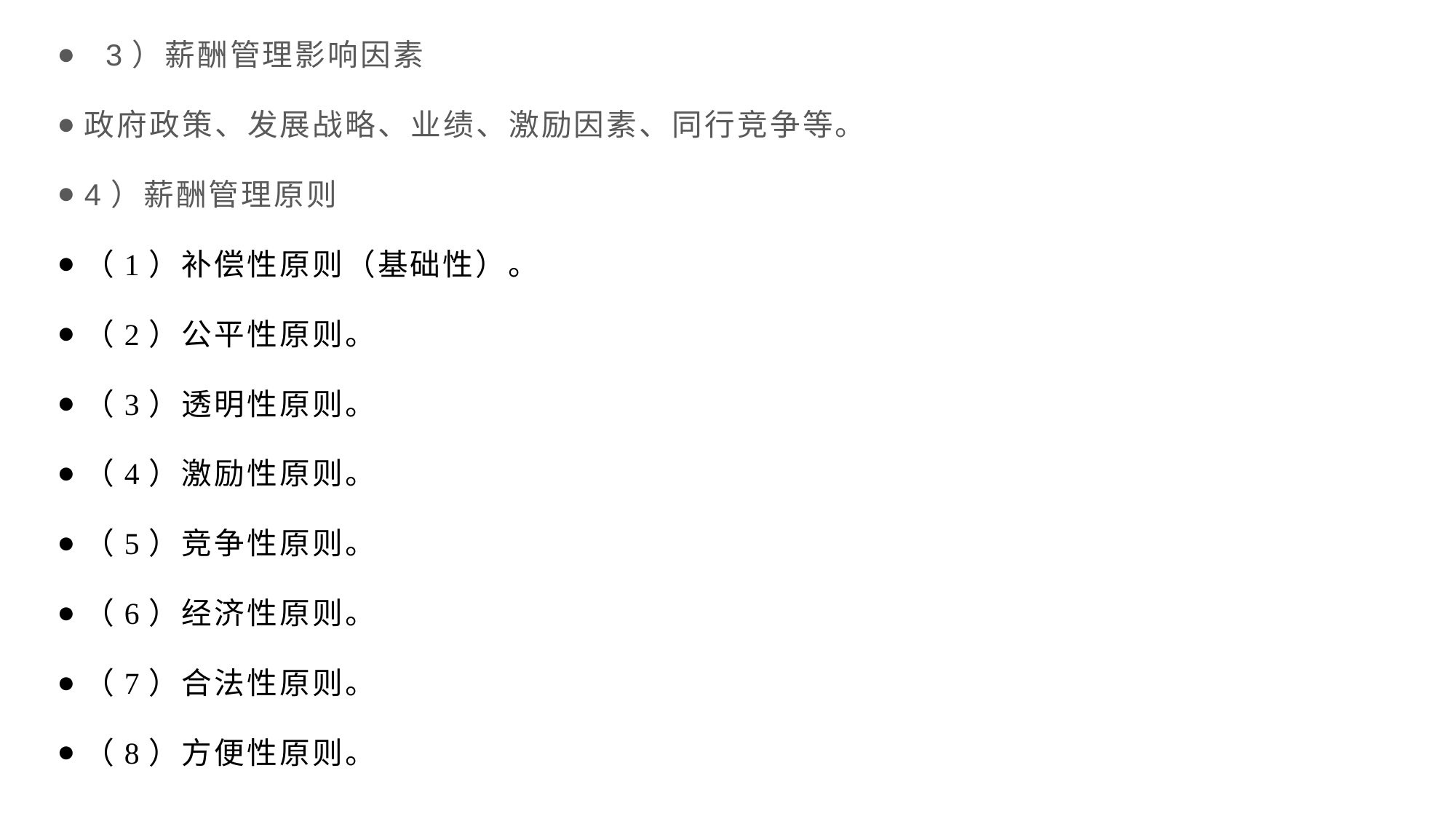

3）薪酬管理影响因素
政府政策、发展战略、业绩、激励因素、同行竞争等。
4）薪酬管理原则
（1）补偿性原则（基础性）。
（2）公平性原则。
（3）透明性原则。
（4）激励性原则。
（5）竞争性原则。
（6）经济性原则。
（7）合法性原则。
（8）方便性原则。

26